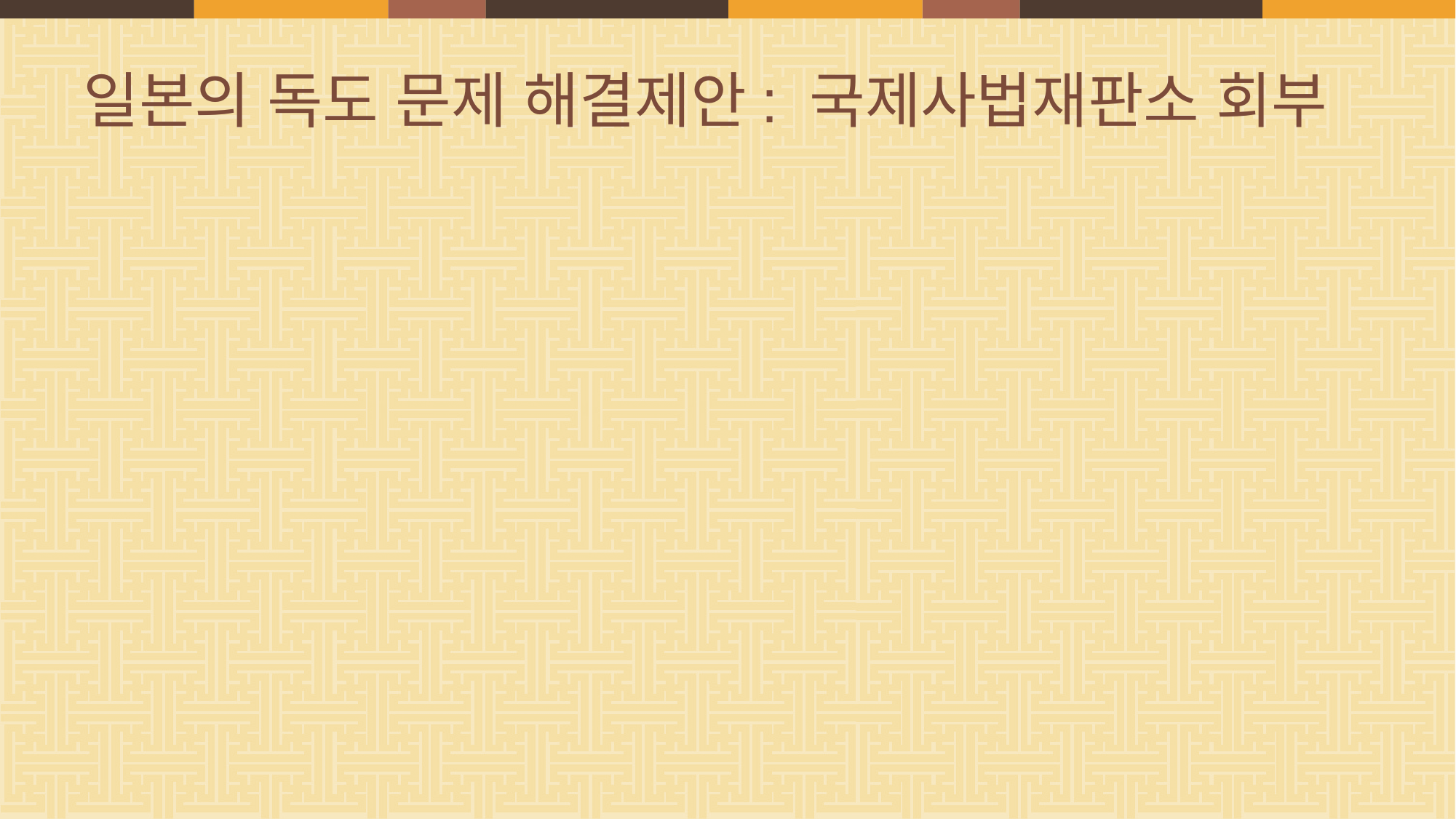

# 일본의 독도 문제 해결제안: 국제사법재판소 회부